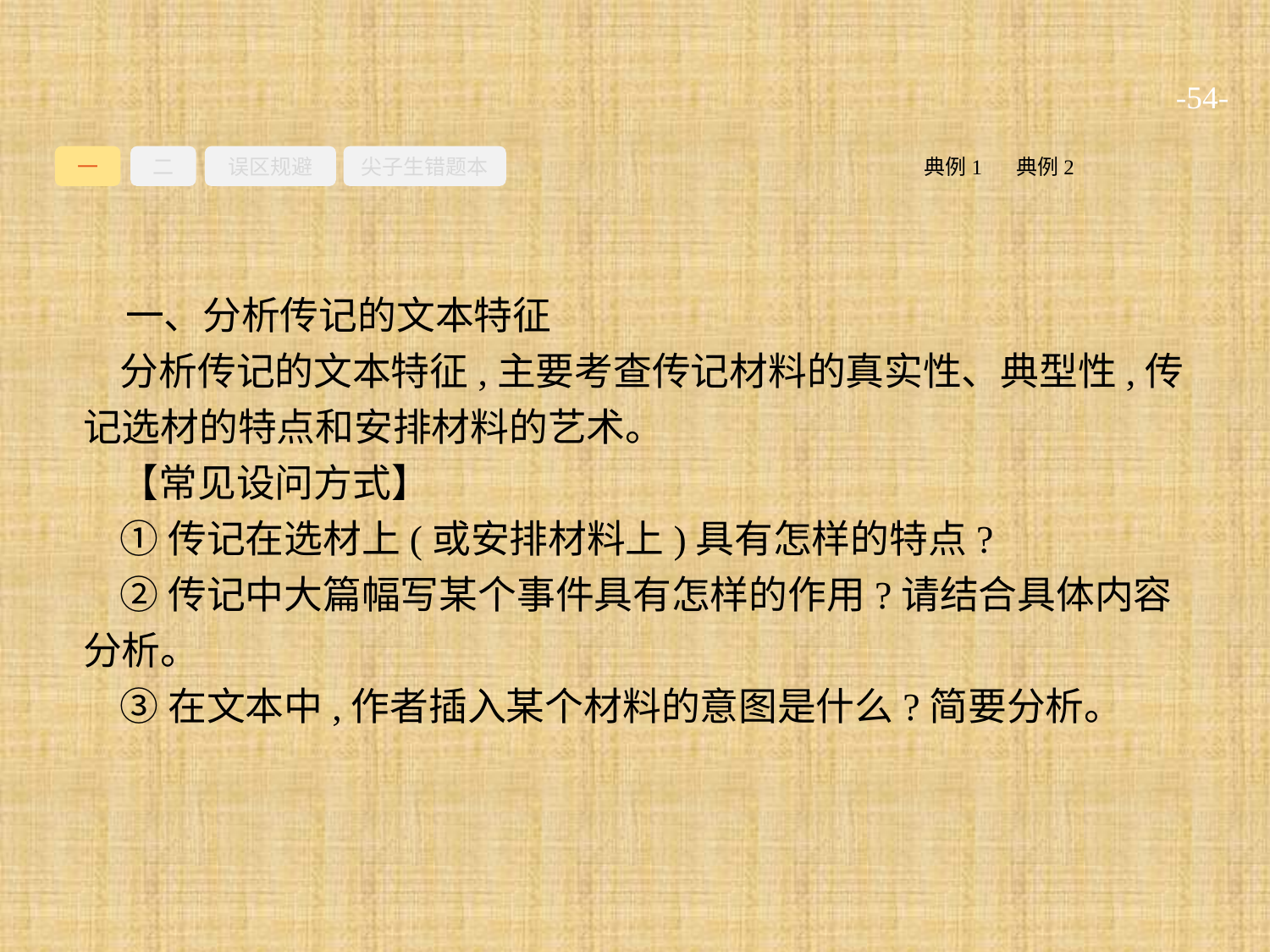

-54-
一
二
误区规避
尖子生错题本
典例2
典例1
一、分析传记的文本特征
分析传记的文本特征,主要考查传记材料的真实性、典型性,传记选材的特点和安排材料的艺术。
【常见设问方式】
①传记在选材上(或安排材料上)具有怎样的特点?
②传记中大篇幅写某个事件具有怎样的作用?请结合具体内容分析。
③在文本中,作者插入某个材料的意图是什么?简要分析。